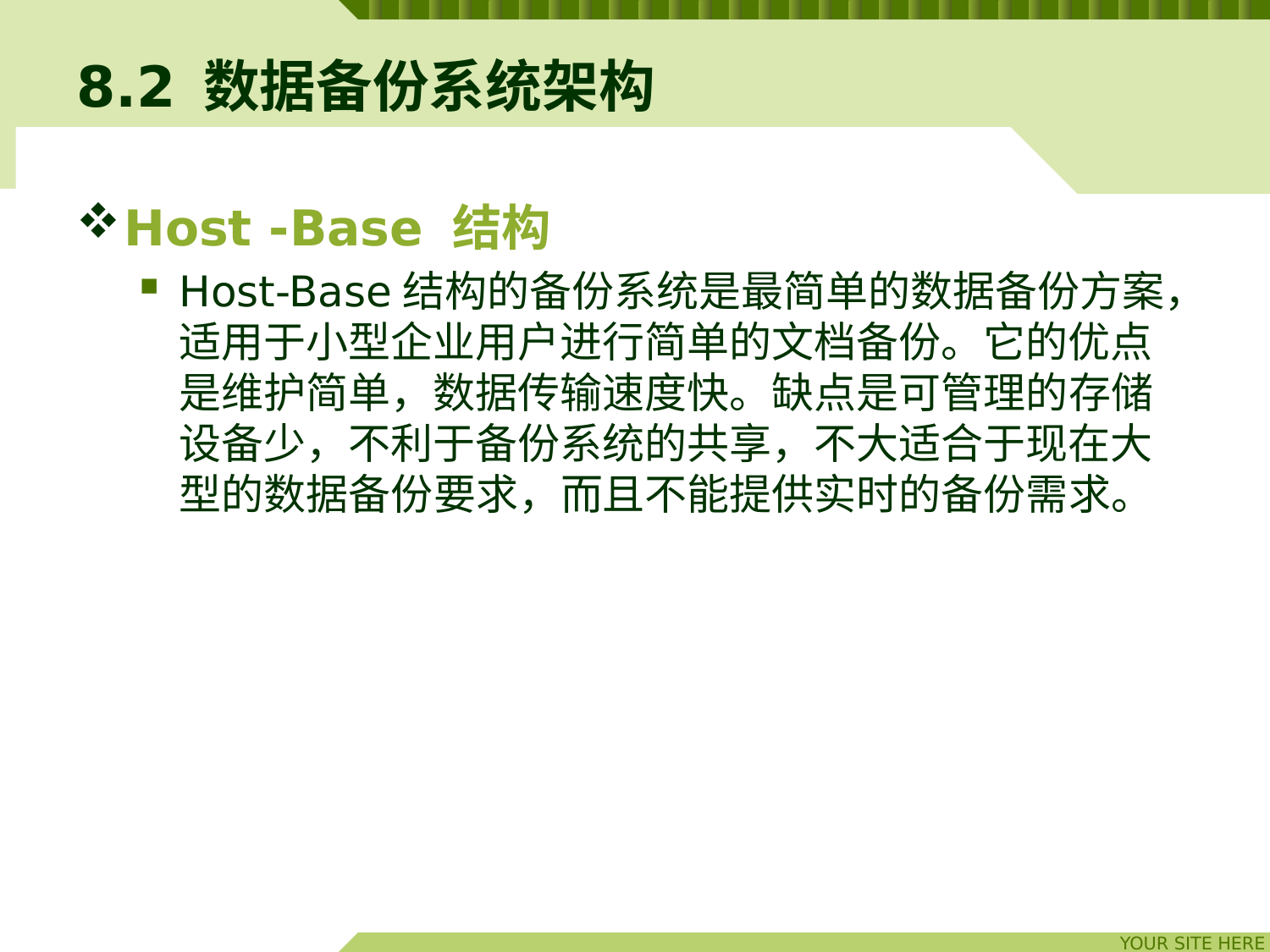

# 8.2	数据备份系统架构
Host -Base 结构
Host-Base结构的备份系统是最简单的数据备份方案，适用于小型企业用户进行简单的文档备份。它的优点是维护简单，数据传输速度快。缺点是可管理的存储设备少，不利于备份系统的共享，不大适合于现在大型的数据备份要求，而且不能提供实时的备份需求。